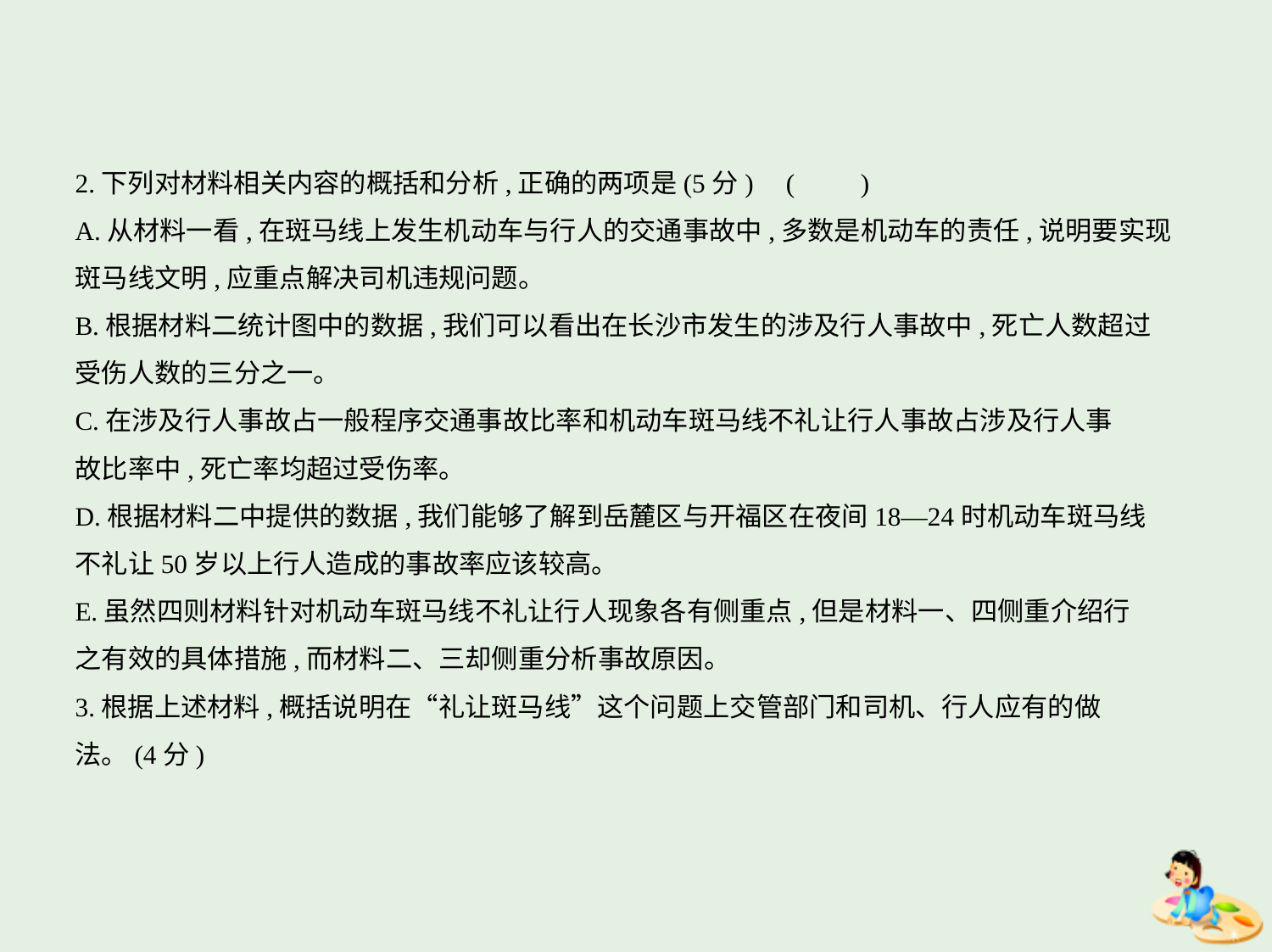

2.下列对材料相关内容的概括和分析,正确的两项是(5分) (　　)
A.从材料一看,在斑马线上发生机动车与行人的交通事故中,多数是机动车的责任,说明要实现
斑马线文明,应重点解决司机违规问题。
B.根据材料二统计图中的数据,我们可以看出在长沙市发生的涉及行人事故中,死亡人数超过
受伤人数的三分之一。
C.在涉及行人事故占一般程序交通事故比率和机动车斑马线不礼让行人事故占涉及行人事
故比率中,死亡率均超过受伤率。
D.根据材料二中提供的数据,我们能够了解到岳麓区与开福区在夜间18—24时机动车斑马线
不礼让50岁以上行人造成的事故率应该较高。
E.虽然四则材料针对机动车斑马线不礼让行人现象各有侧重点,但是材料一、四侧重介绍行
之有效的具体措施,而材料二、三却侧重分析事故原因。
3.根据上述材料,概括说明在“礼让斑马线”这个问题上交管部门和司机、行人应有的做
法。(4分)